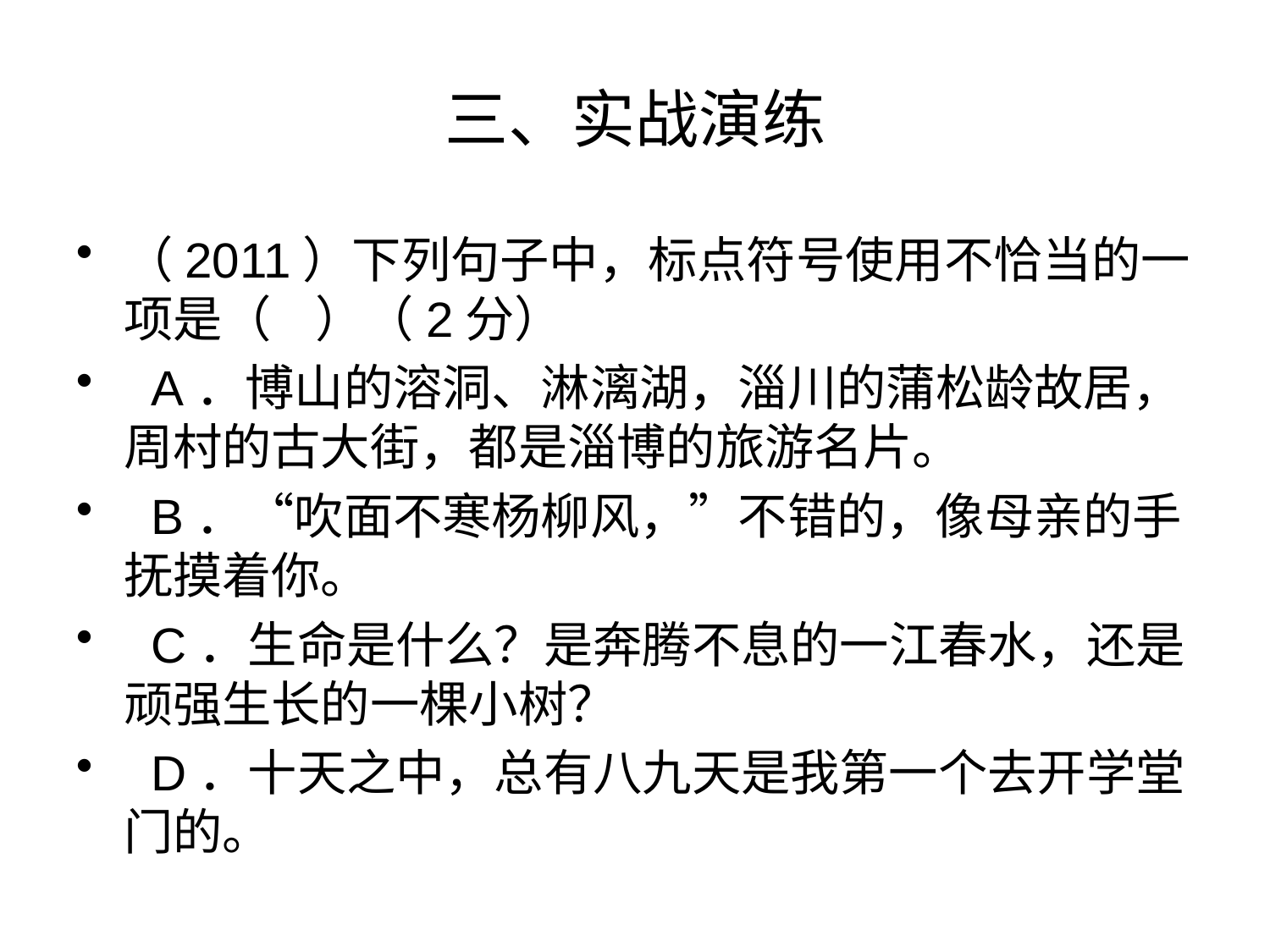

# 三、实战演练
（2011）下列句子中，标点符号使用不恰当的一项是（    ）（2分）
  A．博山的溶洞、淋漓湖，淄川的蒲松龄故居，周村的古大街，都是淄博的旅游名片。
  B．“吹面不寒杨柳风，”不错的，像母亲的手抚摸着你。
  C．生命是什么？是奔腾不息的一江春水，还是顽强生长的一棵小树？
  D．十天之中，总有八九天是我第一个去开学堂门的。